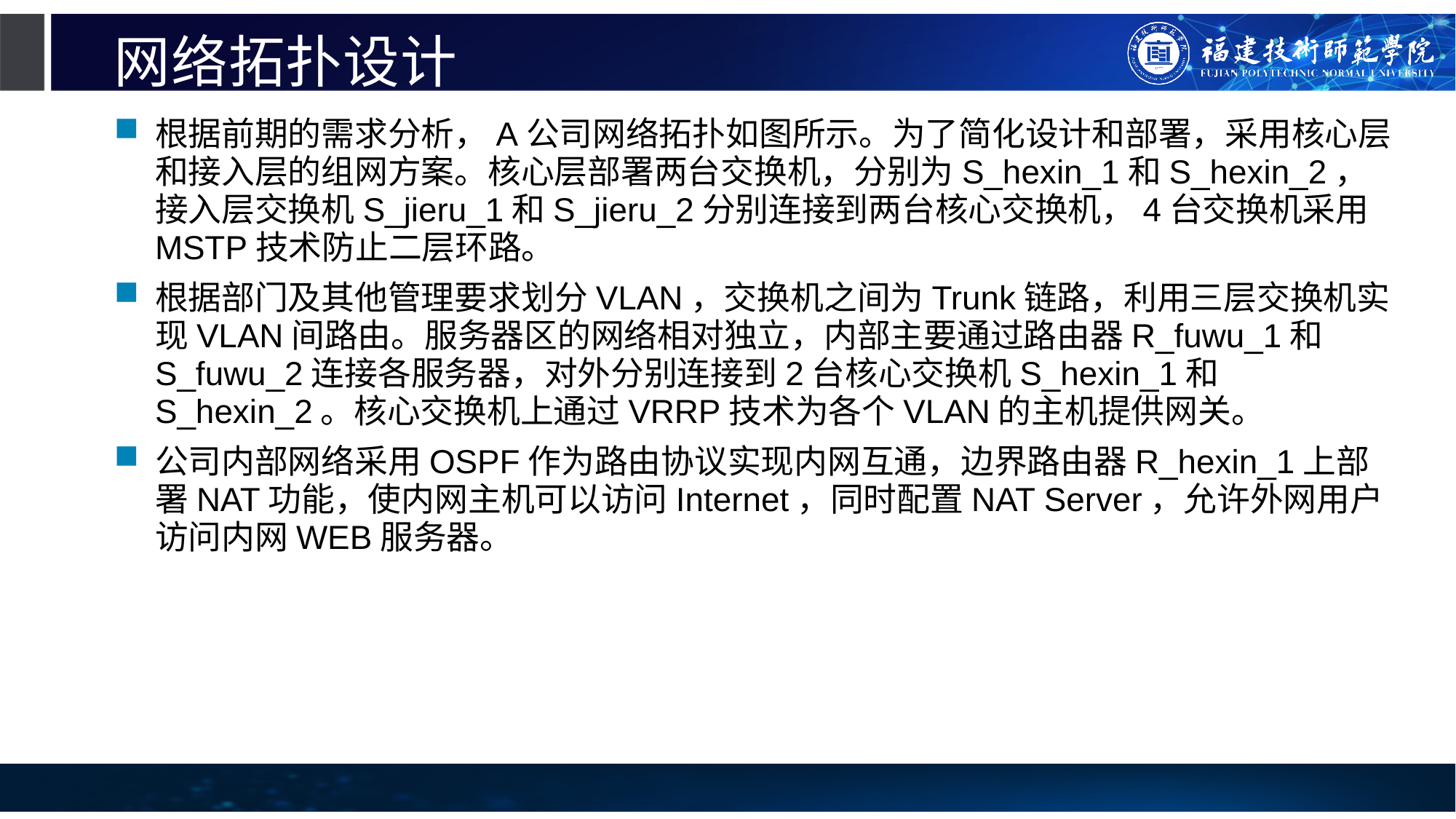

# 网络拓扑设计
根据前期的需求分析，A公司网络拓扑如图所示。为了简化设计和部署，采用核心层和接入层的组网方案。核心层部署两台交换机，分别为S_hexin_1和S_hexin_2，接入层交换机S_jieru_1和S_jieru_2分别连接到两台核心交换机，4台交换机采用MSTP技术防止二层环路。
根据部门及其他管理要求划分VLAN，交换机之间为Trunk链路，利用三层交换机实现VLAN间路由。服务器区的网络相对独立，内部主要通过路由器R_fuwu_1和S_fuwu_2连接各服务器，对外分别连接到2台核心交换机S_hexin_1和S_hexin_2。核心交换机上通过VRRP技术为各个VLAN的主机提供网关。
公司内部网络采用OSPF作为路由协议实现内网互通，边界路由器R_hexin_1上部署NAT功能，使内网主机可以访问Internet，同时配置NAT Server，允许外网用户访问内网WEB服务器。